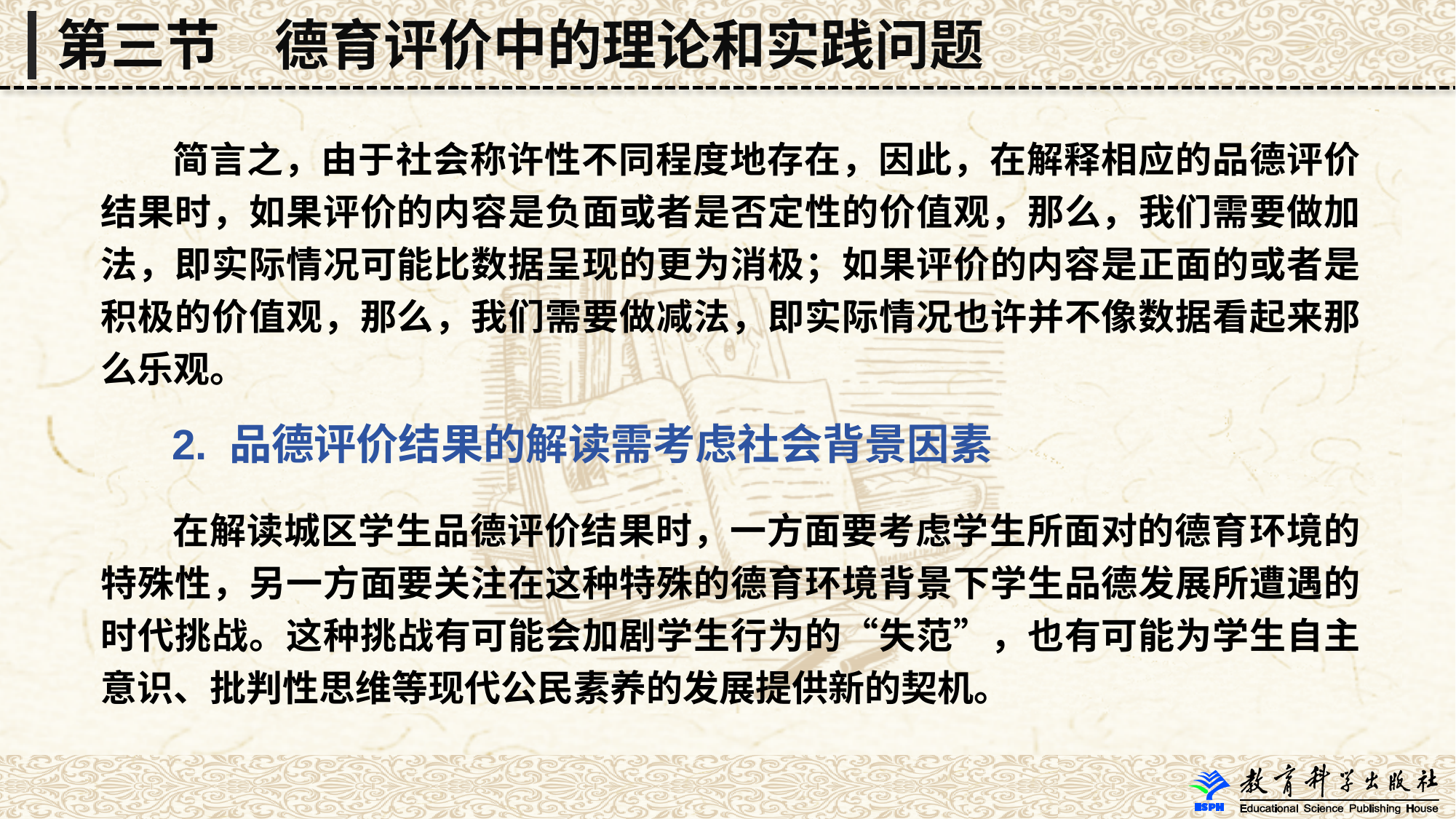

第三节　德育评价中的理论和实践问题
       简言之，由于社会称许性不同程度地存在，因此，在解释相应的品德评价结果时，如果评价的内容是负面或者是否定性的价值观，那么，我们需要做加法，即实际情况可能比数据呈现的更为消极；如果评价的内容是正面的或者是积极的价值观，那么，我们需要做减法，即实际情况也许并不像数据看起来那么乐观。

      2. 品德评价结果的解读需考虑社会背景因素

       在解读城区学生品德评价结果时，一方面要考虑学生所面对的德育环境的特殊性，另一方面要关注在这种特殊的德育环境背景下学生品德发展所遭遇的时代挑战。这种挑战有可能会加剧学生行为的“失范”，也有可能为学生自主意识、批判性思维等现代公民素养的发展提供新的契机。